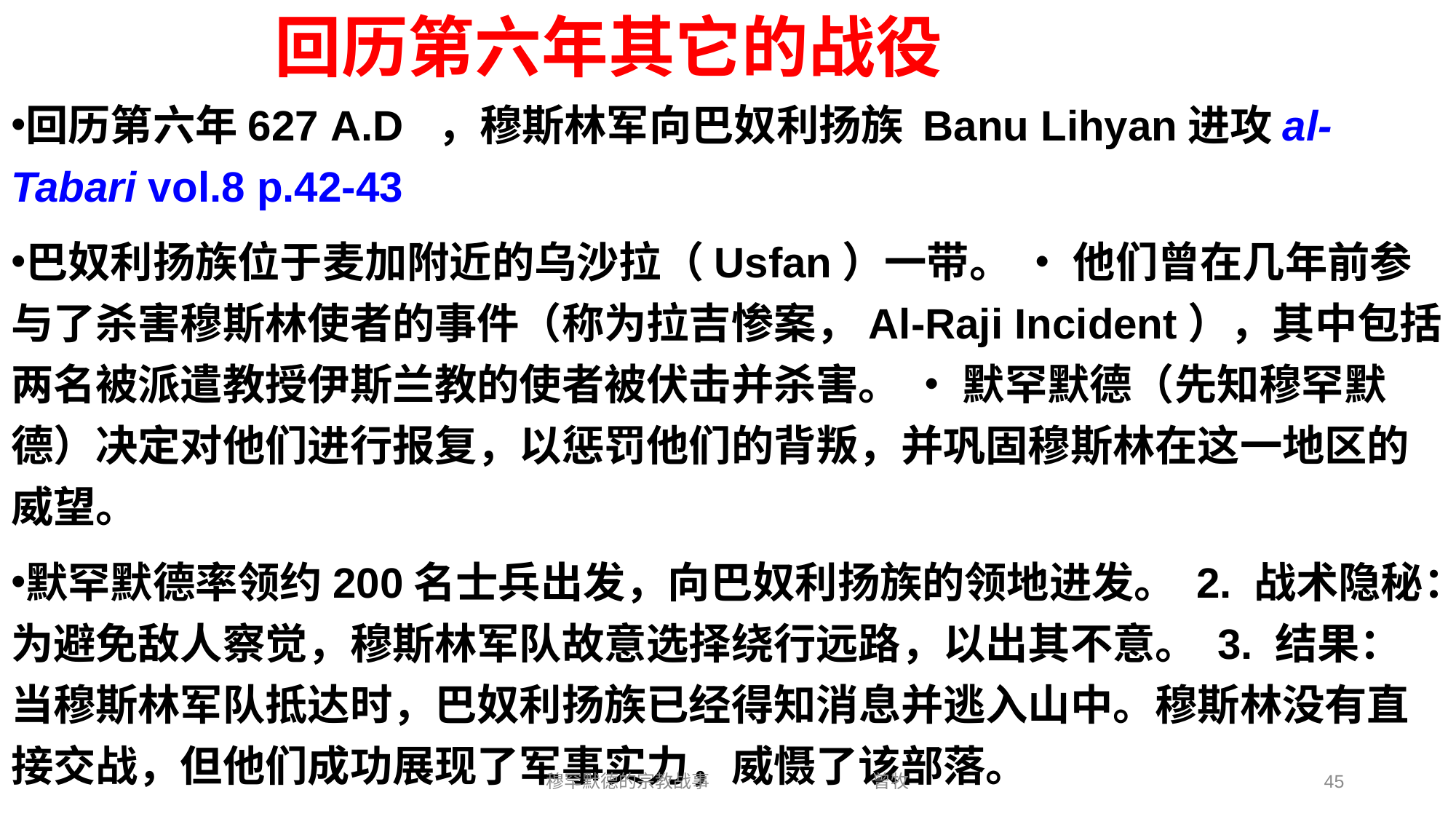

# 回历第六年其它的战役
回历第六年627 A.D  ，穆斯林军向巴奴利扬族 Banu Lihyan进攻al-Tabari vol.8 p.42-43
巴奴利扬族位于麦加附近的乌沙拉（Usfan）一带。 • 他们曾在几年前参与了杀害穆斯林使者的事件（称为拉吉惨案，Al-Raji Incident），其中包括两名被派遣教授伊斯兰教的使者被伏击并杀害。 • 默罕默德（先知穆罕默德）决定对他们进行报复，以惩罚他们的背叛，并巩固穆斯林在这一地区的威望。
默罕默德率领约200名士兵出发，向巴奴利扬族的领地进发。 2. 战术隐秘：为避免敌人察觉，穆斯林军队故意选择绕行远路，以出其不意。 3. 结果：当穆斯林军队抵达时，巴奴利扬族已经得知消息并逃入山中。穆斯林没有直接交战，但他们成功展现了军事实力，威慑了该部落。
穆罕默德的宗教战事                             曾牧
45